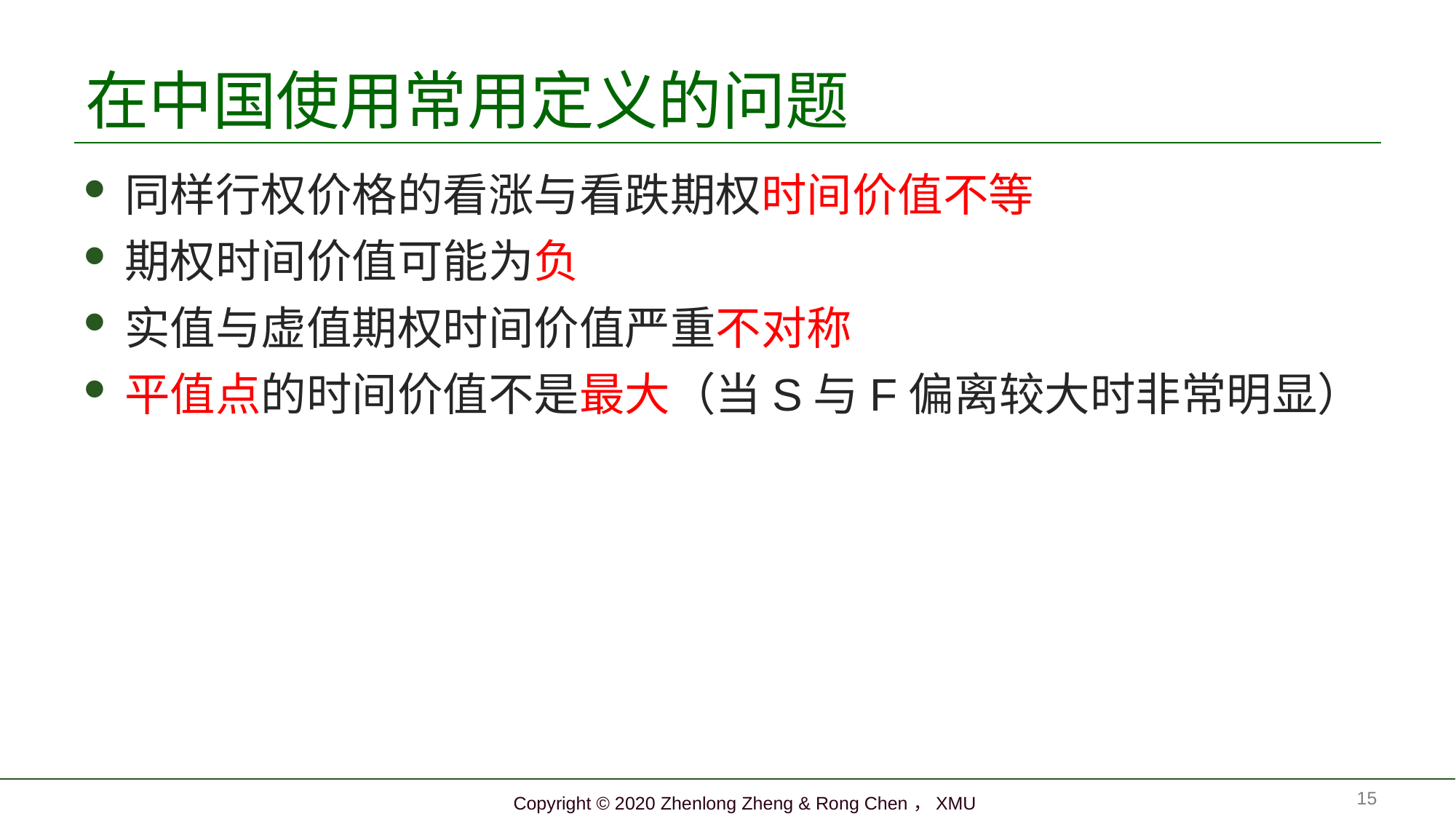

# 在中国使用常用定义的问题
同样行权价格的看涨与看跌期权时间价值不等
期权时间价值可能为负
实值与虚值期权时间价值严重不对称
平值点的时间价值不是最大（当S与F偏离较大时非常明显）

15